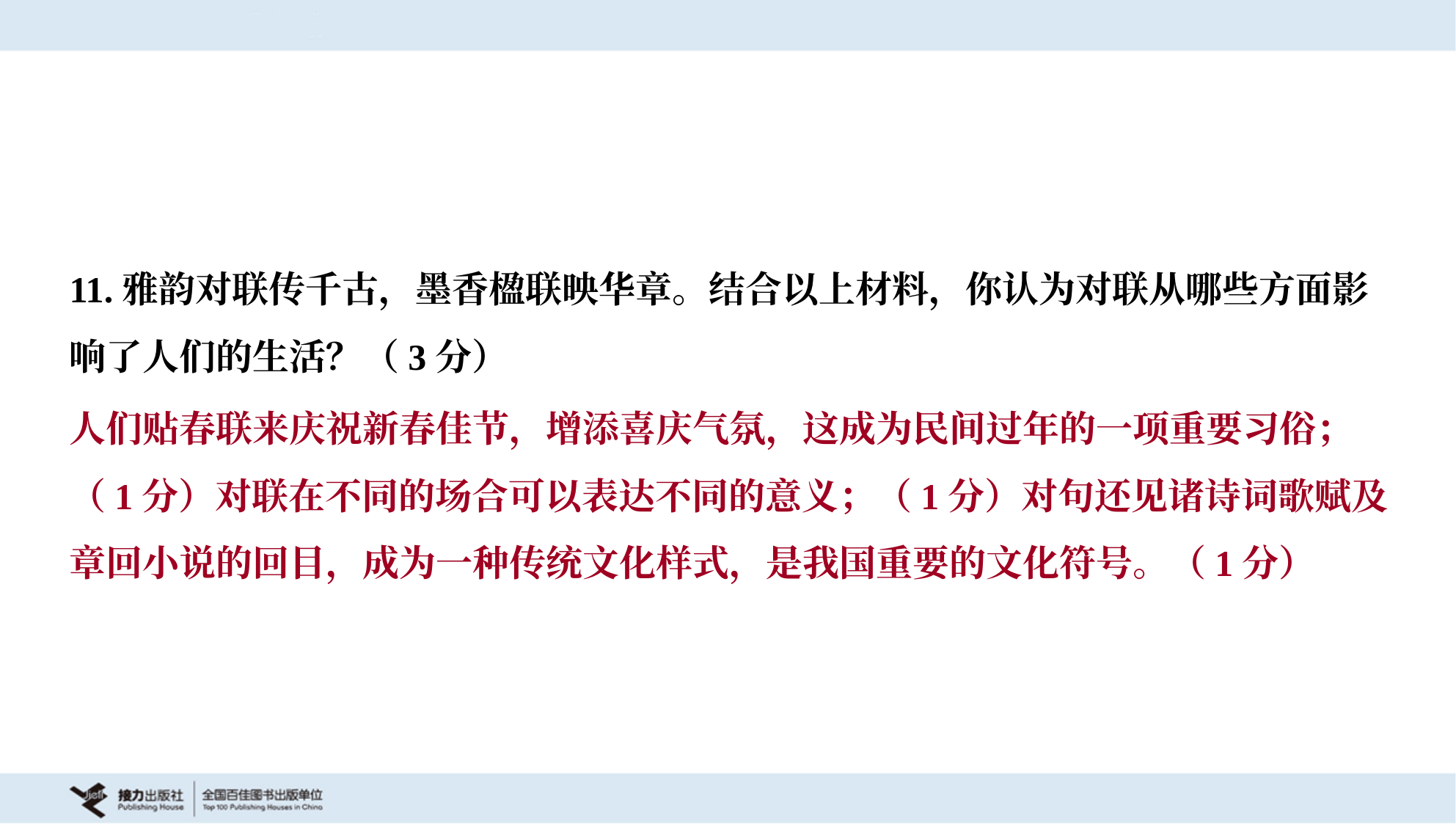

11.雅韵对联传千古，墨香楹联映华章。结合以上材料，你认为对联从哪些方面影
响了人们的生活？（3分）
人们贴春联来庆祝新春佳节，增添喜庆气氛，这成为民间过年的一项重要习俗；
（1分）对联在不同的场合可以表达不同的意义；（1分）对句还见诸诗词歌赋及
章回小说的回目，成为一种传统文化样式，是我国重要的文化符号。（1分）